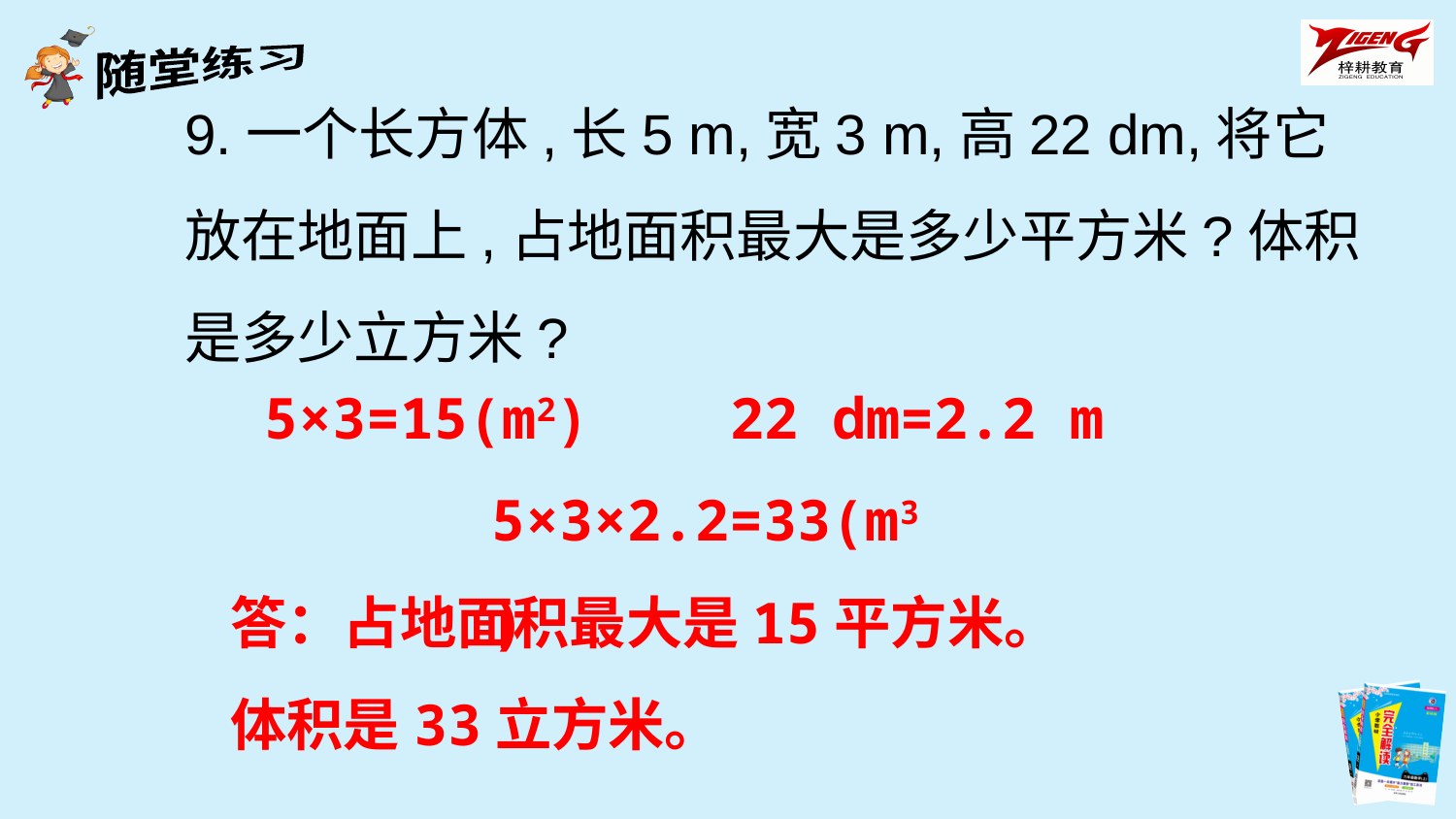

9.一个长方体,长5 m,宽3 m,高22 dm,将它放在地面上,占地面积最大是多少平方米?体积是多少立方米?
5×3=15(m2)
22 dm=2.2 m
5×3×2.2=33(m3)
答：占地面积最大是15平方米。
体积是33立方米。